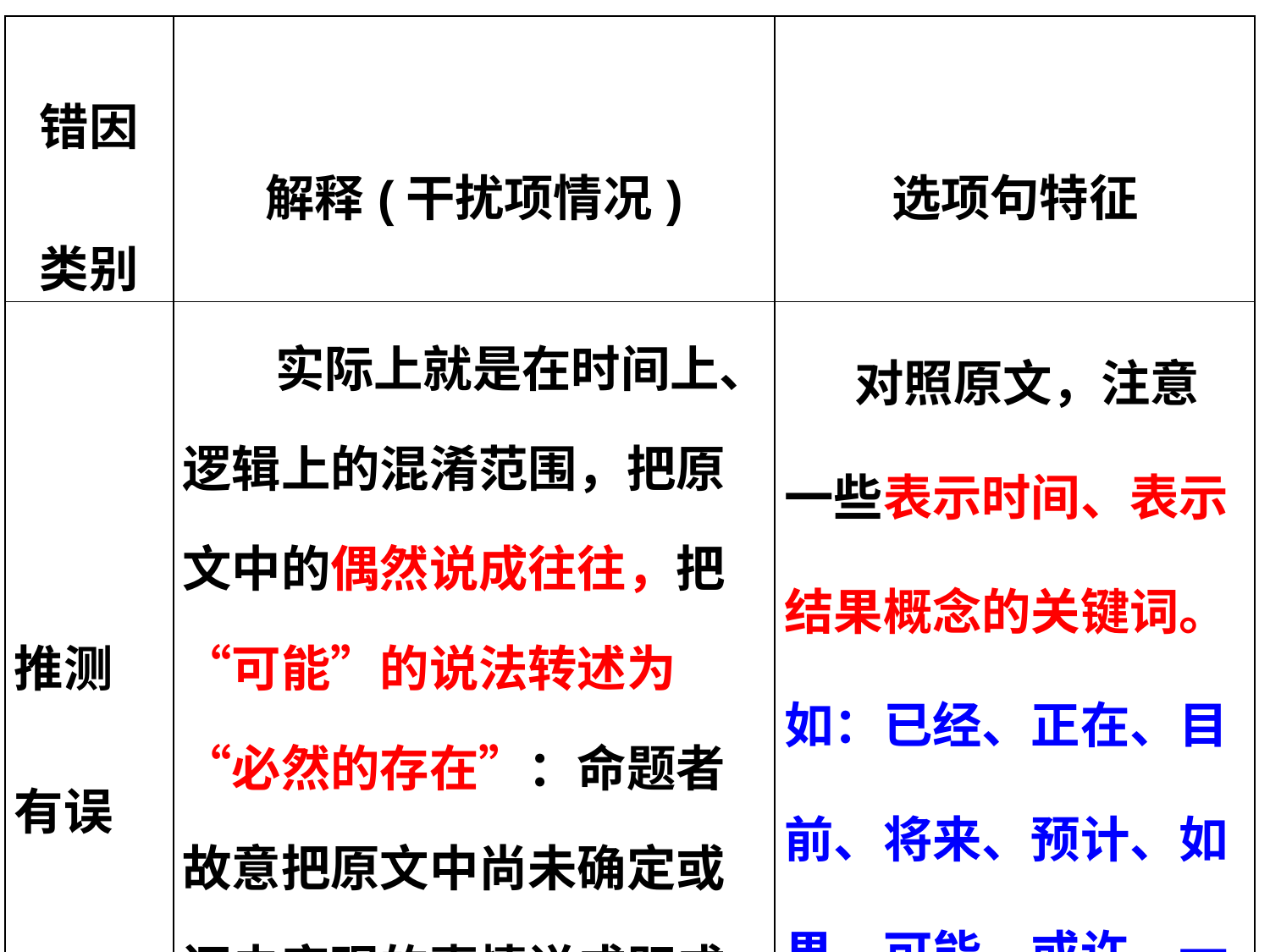

| 错因 类别 | 解释(干扰项情况) | 选项句特征 |
| --- | --- | --- |
| 推测 有误 | 实际上就是在时间上、逻辑上的混淆范围，把原文中的偶然说成往往，把“可能”的说法转述为“必然的存在”：命题者故意把原文中尚未确定或还未实现的事情说成既成事实。 | 对照原文，注意一些表示时间、表示结果概念的关键词。如：已经、正在、目前、将来、预计、如果、可能、或许、一定、必然等。 |